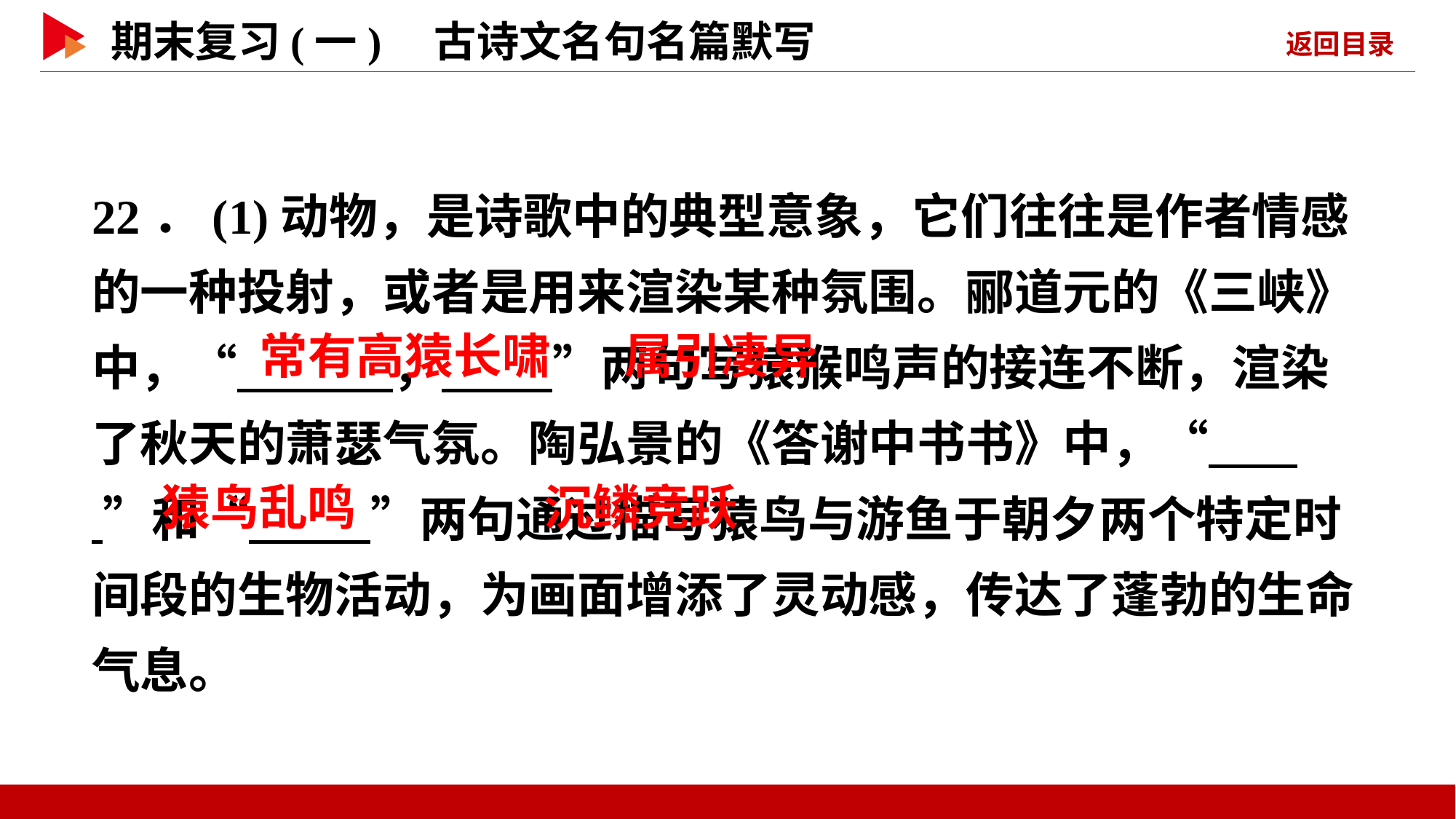

22．(1)动物，是诗歌中的典型意象，它们往往是作者情感的一种投射，或者是用来渲染某种氛围。郦道元的《三峡》中，“              ，          ”两句写猿猴鸣声的接连不断，渲染了秋天的萧瑟气氛。陶弘景的《答谢中书书》中，“          ”和“           ”两句通过描写猿鸟与游鱼于朝夕两个特定时间段的生物活动，为画面增添了灵动感，传达了蓬勃的生命气息。
 常有高猿长啸
 属引凄异
 猿鸟乱鸣
 沉鳞竞跃